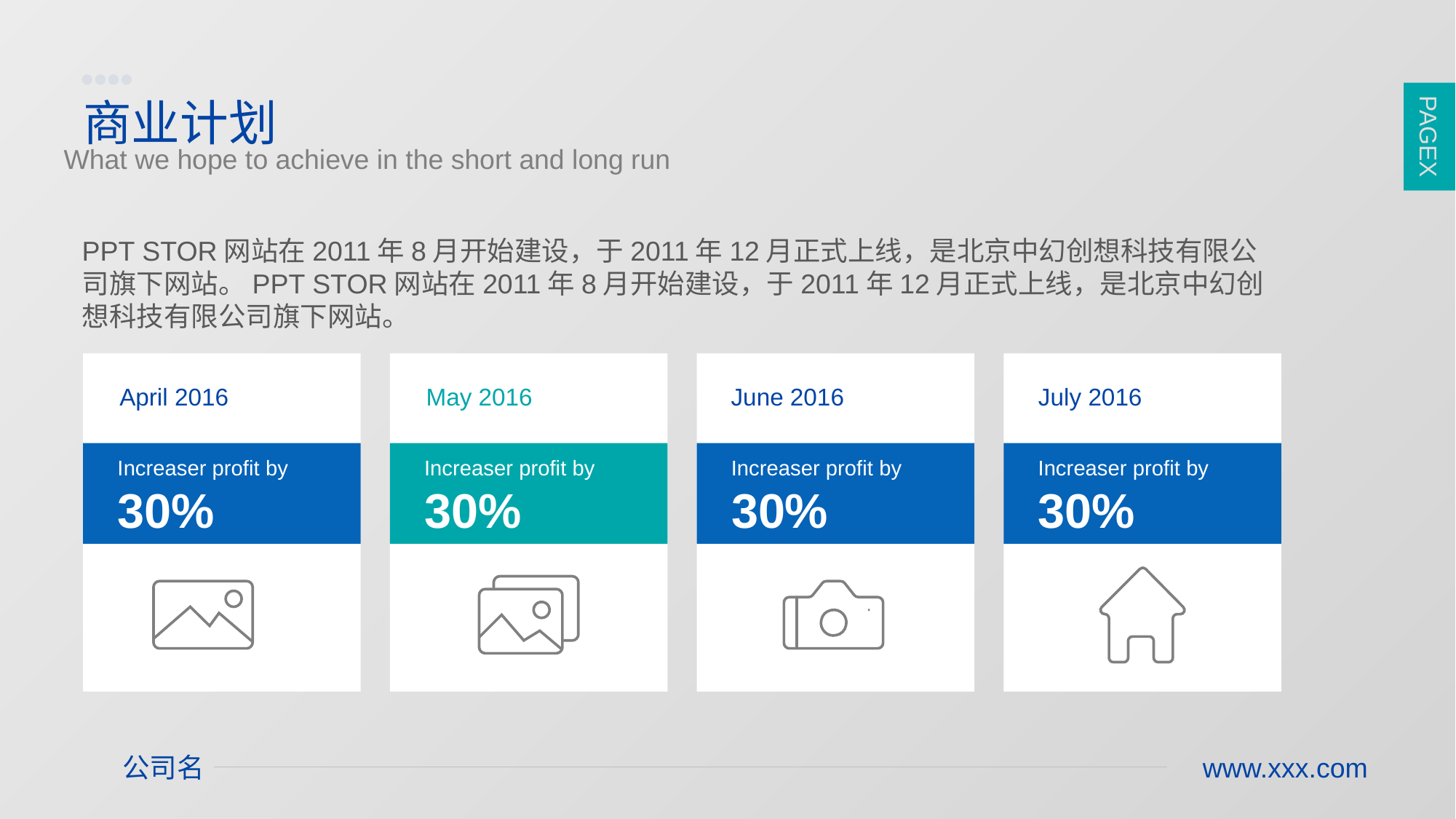

PAGEX
商业计划
What we hope to achieve in the short and long run
PPT STOR网站在2011年8月开始建设，于2011年12月正式上线，是北京中幻创想科技有限公司旗下网站。PPT STOR网站在2011年8月开始建设，于2011年12月正式上线，是北京中幻创想科技有限公司旗下网站。

April 2016
May 2016
June 2016
July 2016

Increaser profit by
Increaser profit by
Increaser profit by
Increaser profit by
30%
30%
30%
30%